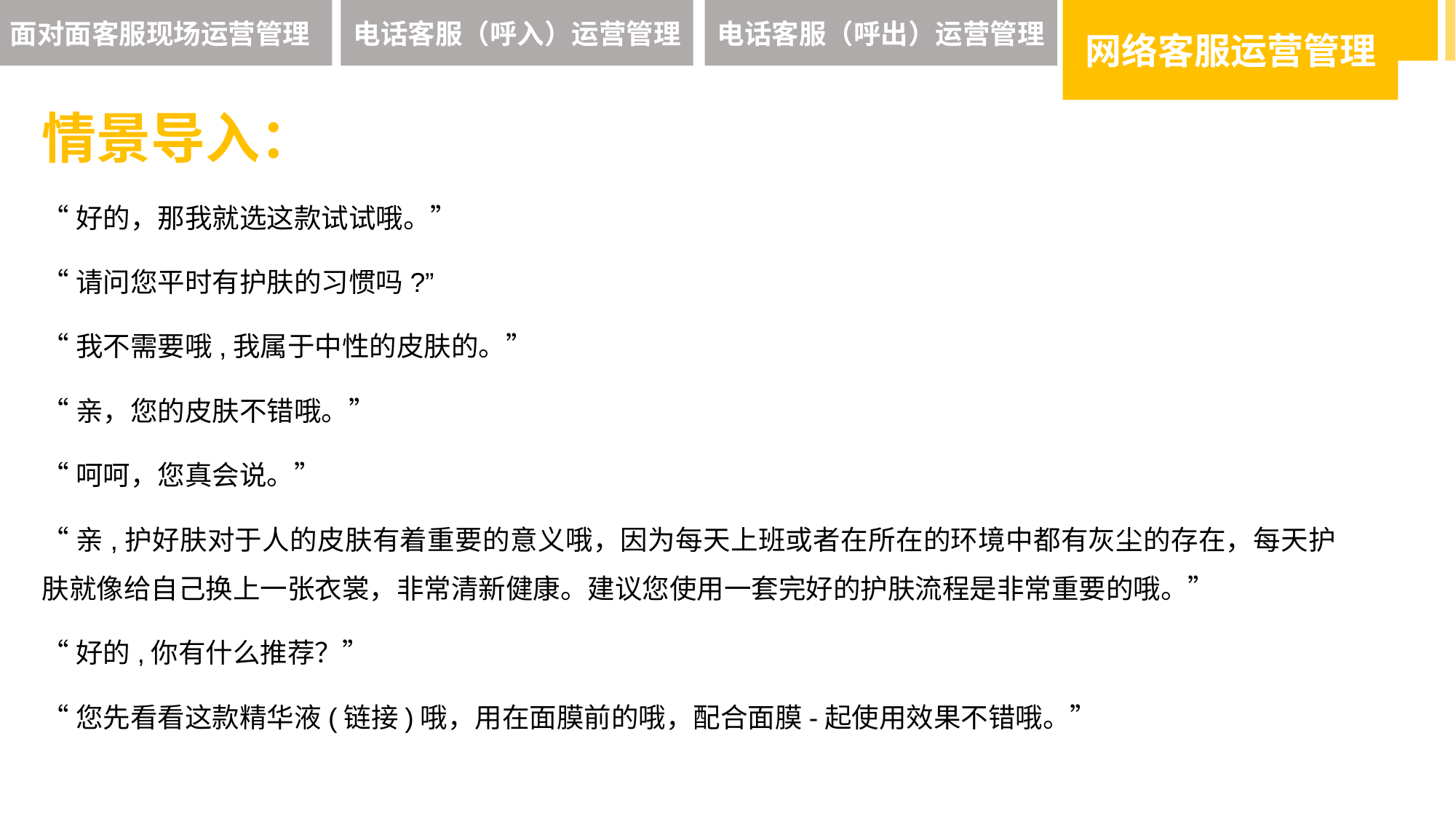

面对面客服现场运营管理
电话客服（呼入）运营管理
电话客服（呼出）运营管理
网络客服运营管理

情景导入：
“好的，那我就选这款试试哦。”
“请问您平时有护肤的习惯吗?”
“我不需要哦,我属于中性的皮肤的。”
“亲，您的皮肤不错哦。”
“呵呵，您真会说。”
“亲,护好肤对于人的皮肤有着重要的意义哦，因为每天上班或者在所在的环境中都有灰尘的存在，每天护肤就像给自己换上一张衣裳，非常清新健康。建议您使用一套完好的护肤流程是非常重要的哦。”
“好的,你有什么推荐？”
“您先看看这款精华液(链接)哦，用在面膜前的哦，配合面膜-起使用效果不错哦。”